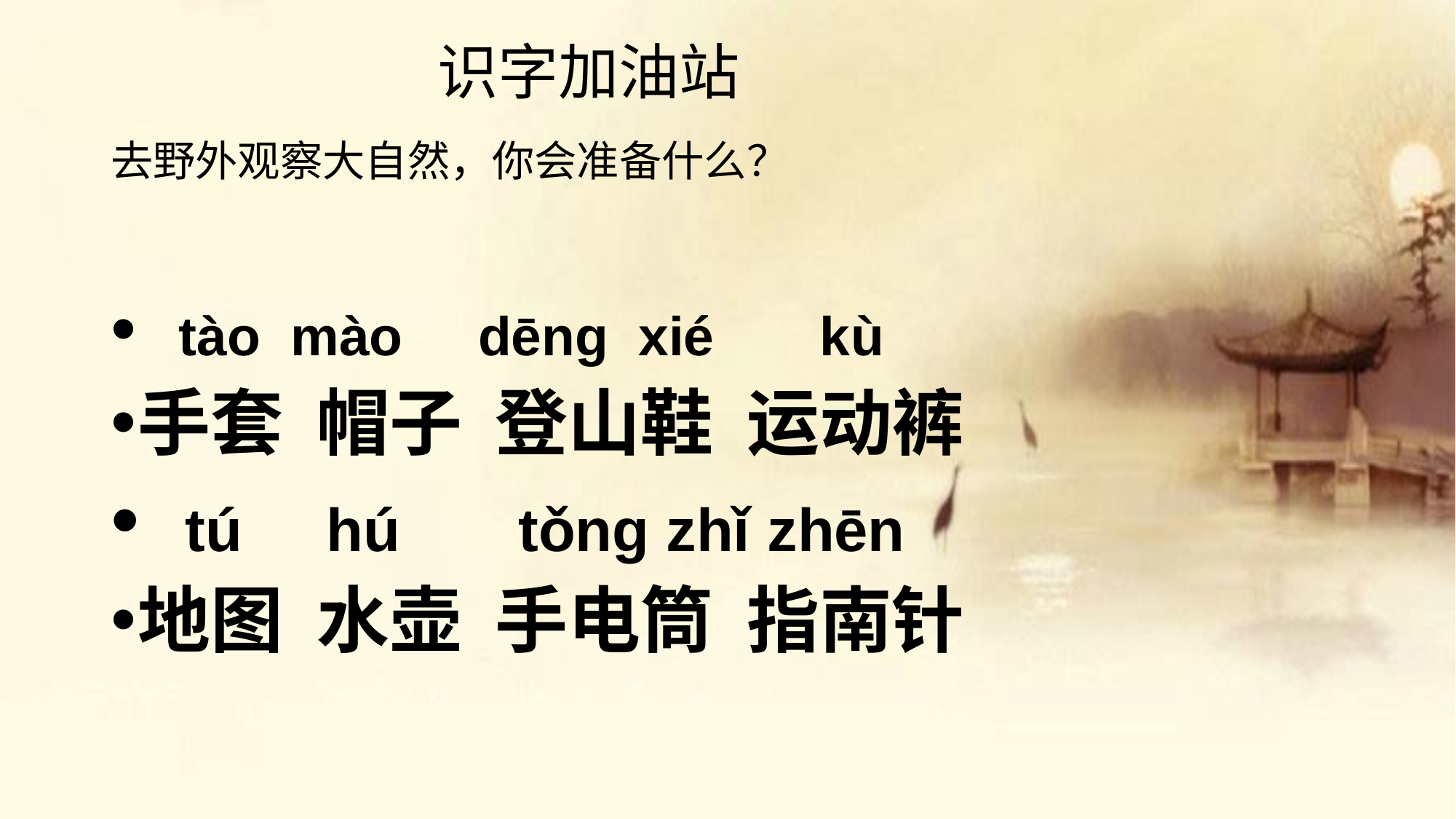

# 识字加油站
去野外观察大自然，你会准备什么？
  tào  mào     dēng  xié       kù
手套  帽子  登山鞋  运动裤
  tú     hú       tǒng zhǐ zhēn
地图  水壶  手电筒  指南针